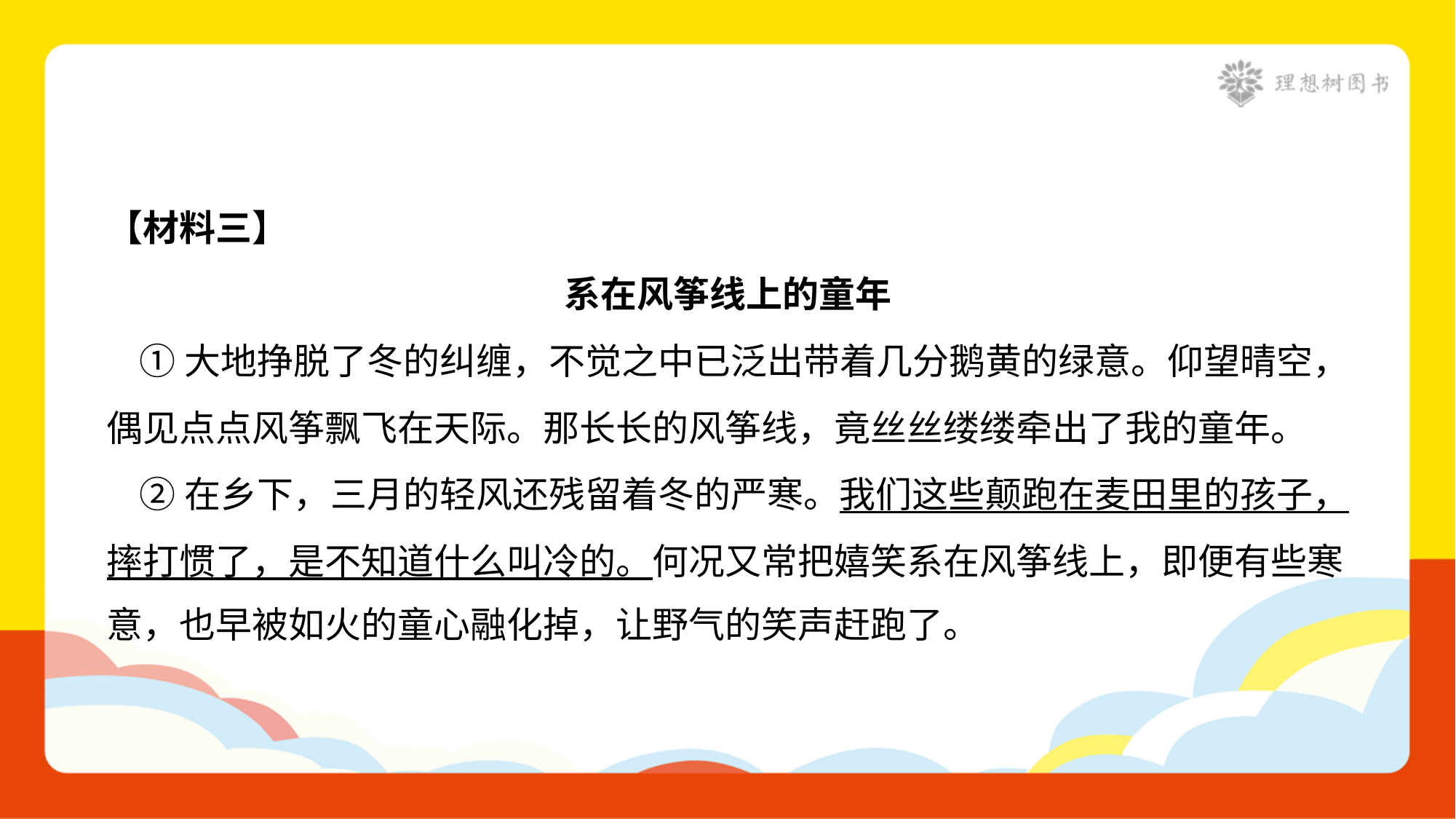

【材料三】
系在风筝线上的童年
    ①大地挣脱了冬的纠缠，不觉之中已泛出带着几分鹅黄的绿意。仰望晴空，
偶见点点风筝飘飞在天际。那长长的风筝线，竟丝丝缕缕牵出了我的童年。
    ②在乡下，三月的轻风还残留着冬的严寒。我们这些颠跑在麦田里的孩子，
摔打惯了，是不知道什么叫冷的。何况又常把嬉笑系在风筝线上，即便有些寒
意，也早被如火的童心融化掉，让野气的笑声赶跑了。